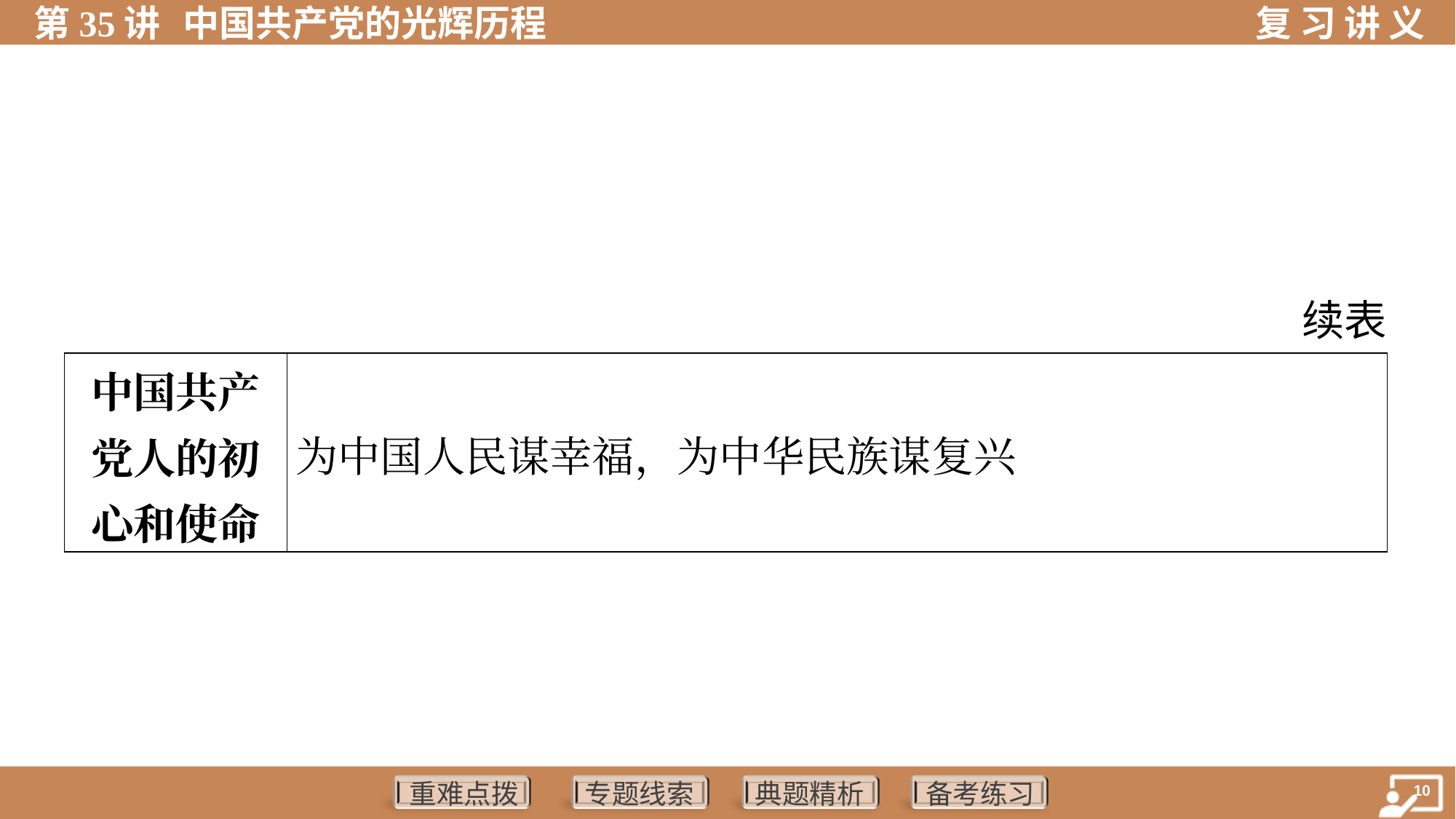

续表
| 中国共产 党人的初 心和使命 | 为中国人民谋幸福，为中华民族谋复兴 |
| --- | --- |